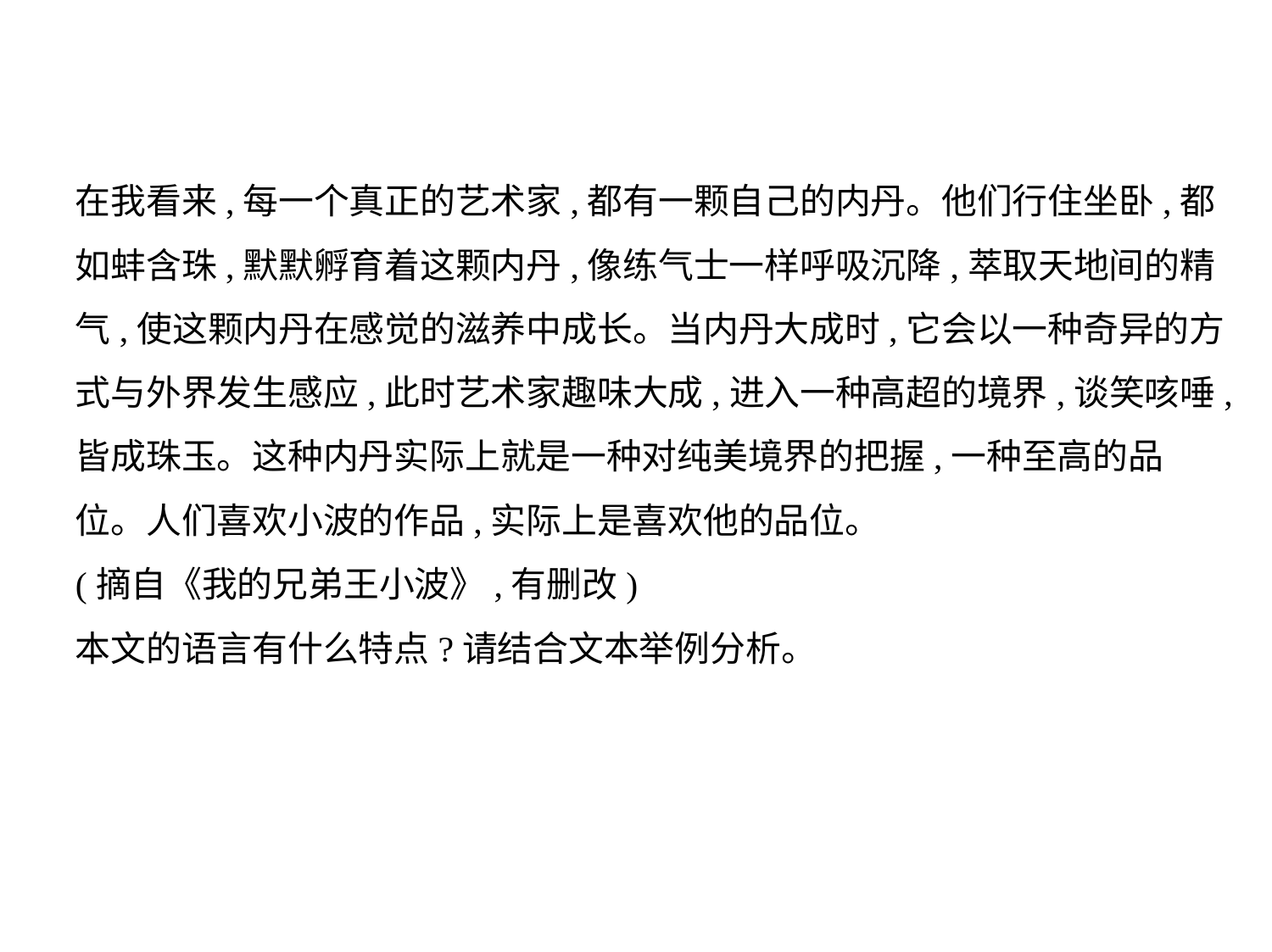

在我看来,每一个真正的艺术家,都有一颗自己的内丹。他们行住坐卧,都
如蚌含珠,默默孵育着这颗内丹,像练气士一样呼吸沉降,萃取天地间的精
气,使这颗内丹在感觉的滋养中成长。当内丹大成时,它会以一种奇异的方
式与外界发生感应,此时艺术家趣味大成,进入一种高超的境界,谈笑咳唾,
皆成珠玉。这种内丹实际上就是一种对纯美境界的把握,一种至高的品
位。人们喜欢小波的作品,实际上是喜欢他的品位。
(摘自《我的兄弟王小波》,有删改)
本文的语言有什么特点?请结合文本举例分析。